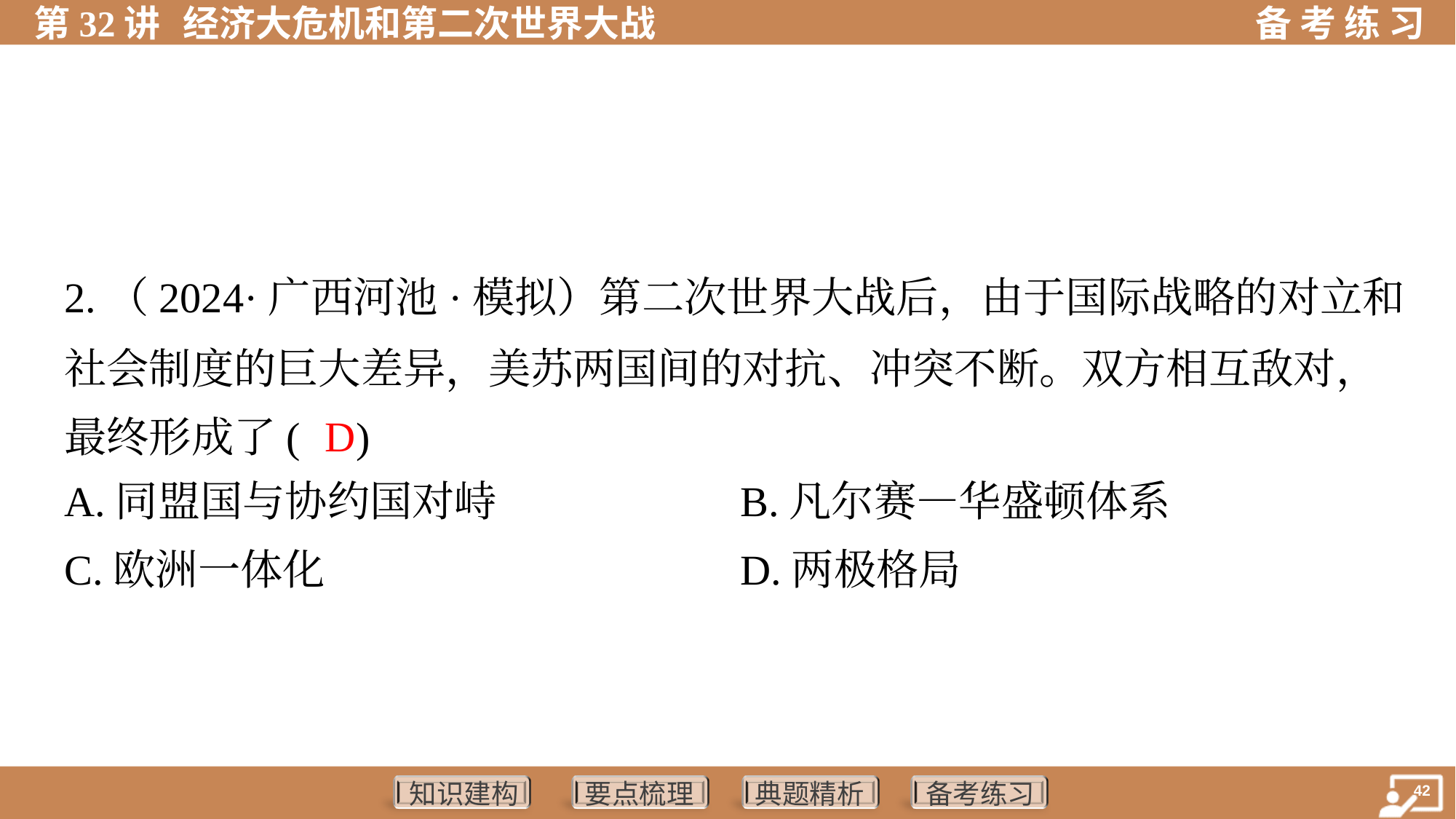

2.（2024·广西河池·模拟）第二次世界大战后，由于国际战略的对立和
社会制度的巨大差异，美苏两国间的对抗、冲突不断。双方相互敌对，
最终形成了(     )
D
A.同盟国与协约国对峙	B.凡尔赛—华盛顿体系
C.欧洲一体化	D.两极格局